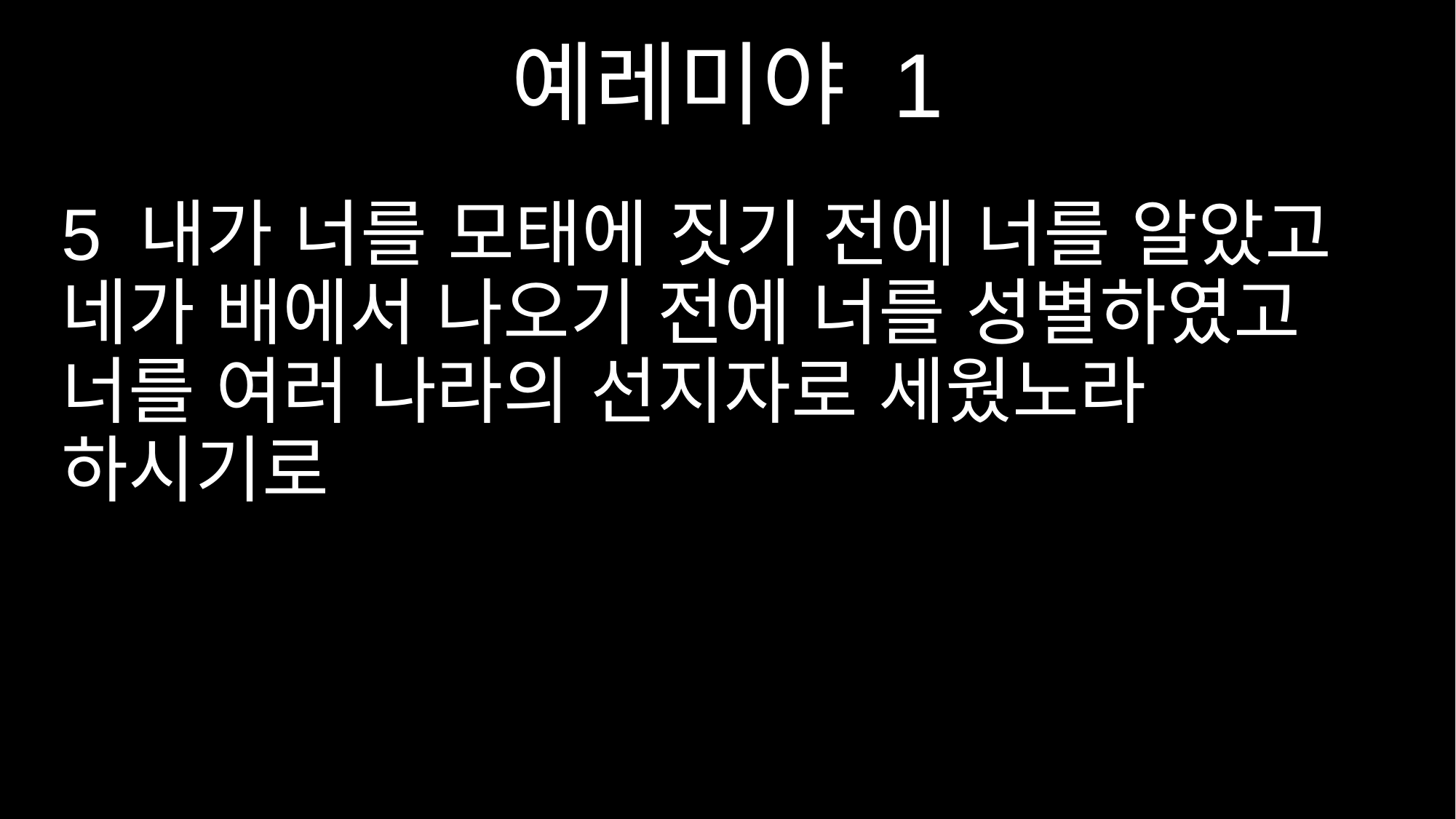

예레미야 1
5 내가 너를 모태에 짓기 전에 너를 알았고 네가 배에서 나오기 전에 너를 성별하였고 너를 여러 나라의 선지자로 세웠노라 하시기로